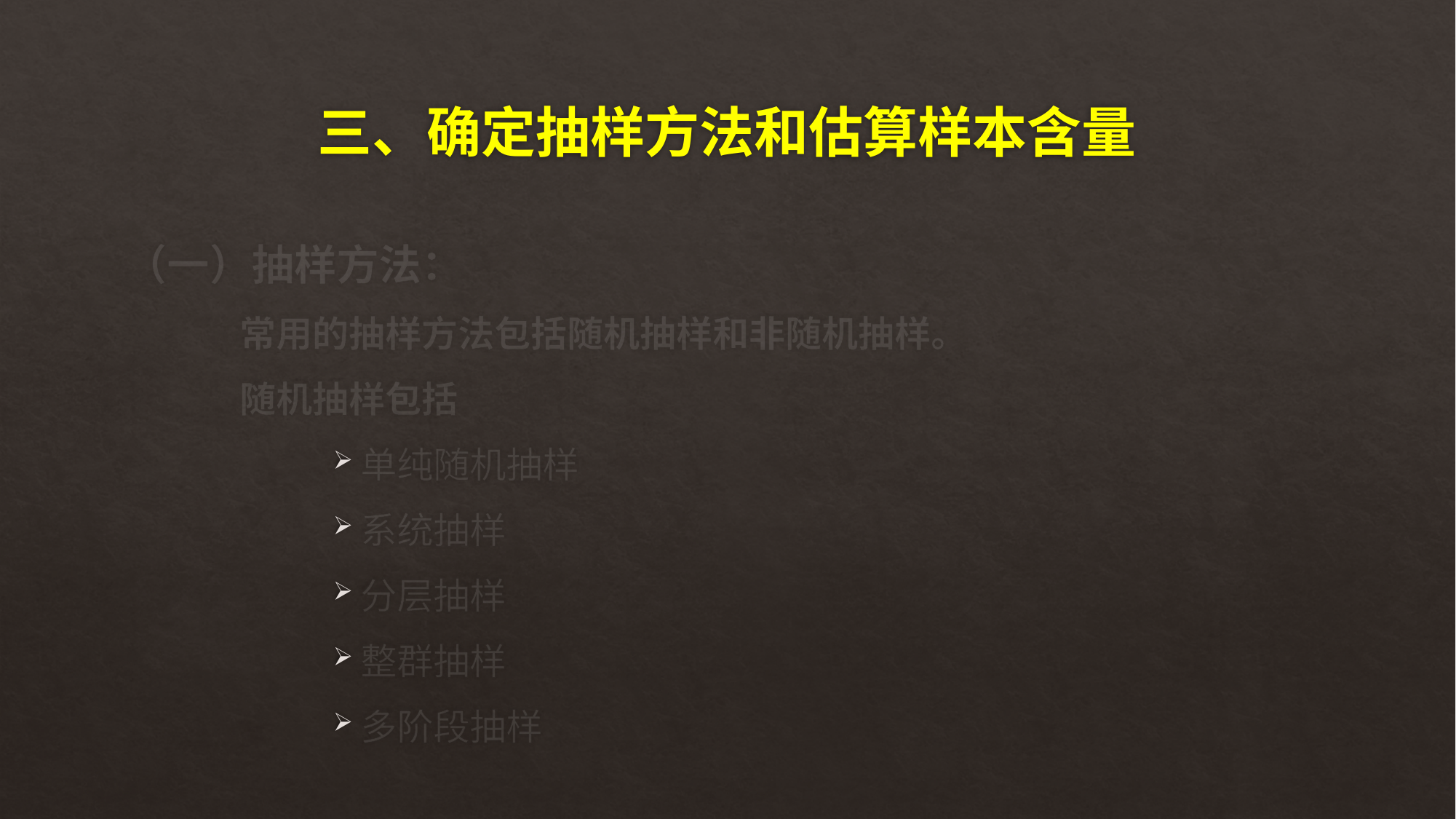

# 三、确定抽样方法和估算样本含量
（一）抽样方法：
             常用的抽样方法包括随机抽样和非随机抽样。
             随机抽样包括
单纯随机抽样
系统抽样
分层抽样
整群抽样
多阶段抽样